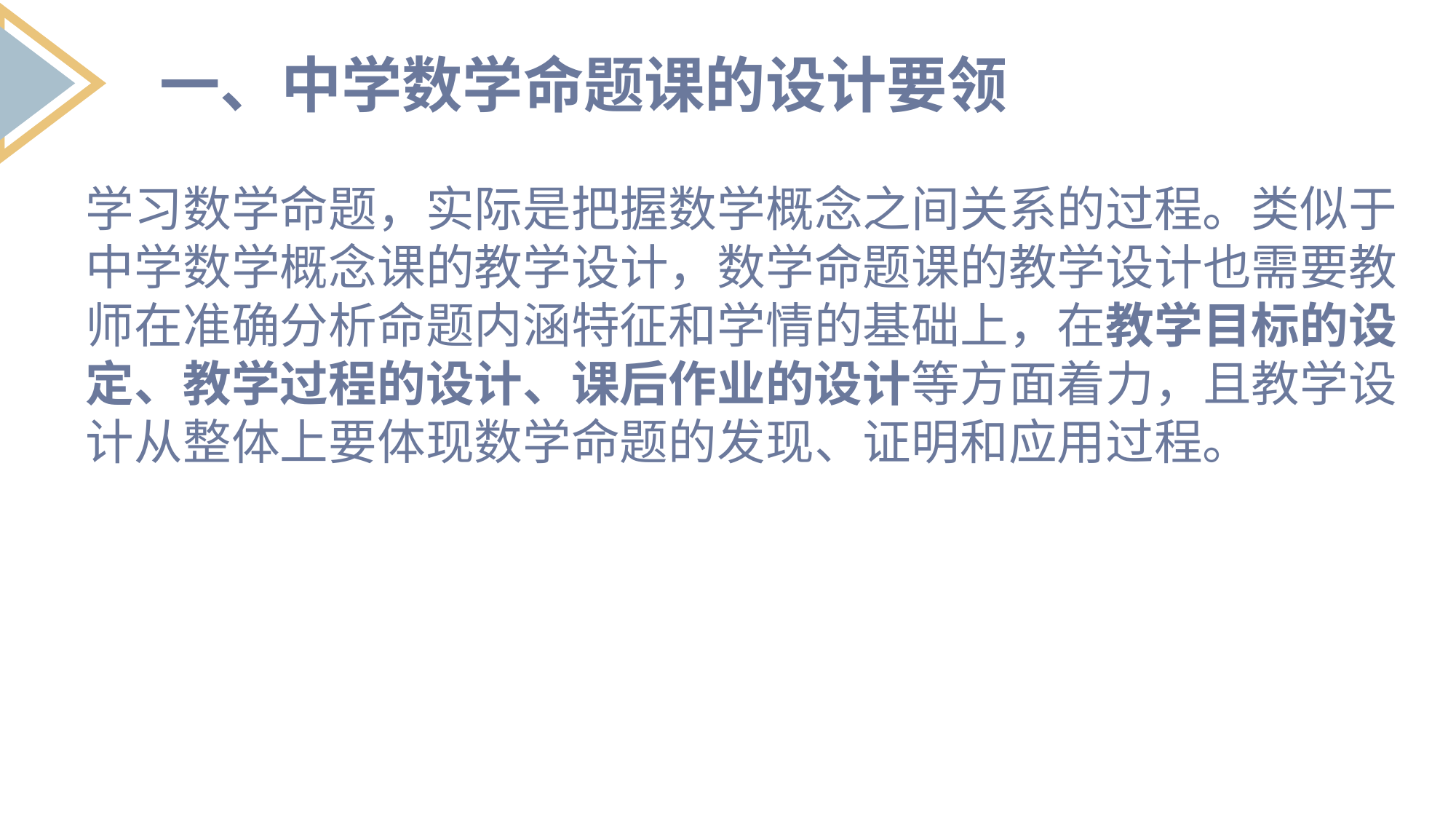

一、中学数学命题课的设计要领

学习数学命题，实际是把握数学概念之间关系的过程。类似于中学数学概念课的教学设计，数学命题课的教学设计也需要教师在准确分析命题内涵特征和学情的基础上，在教学目标的设定、教学过程的设计、课后作业的设计等方面着力，且教学设计从整体上要体现数学命题的发现、证明和应用过程。